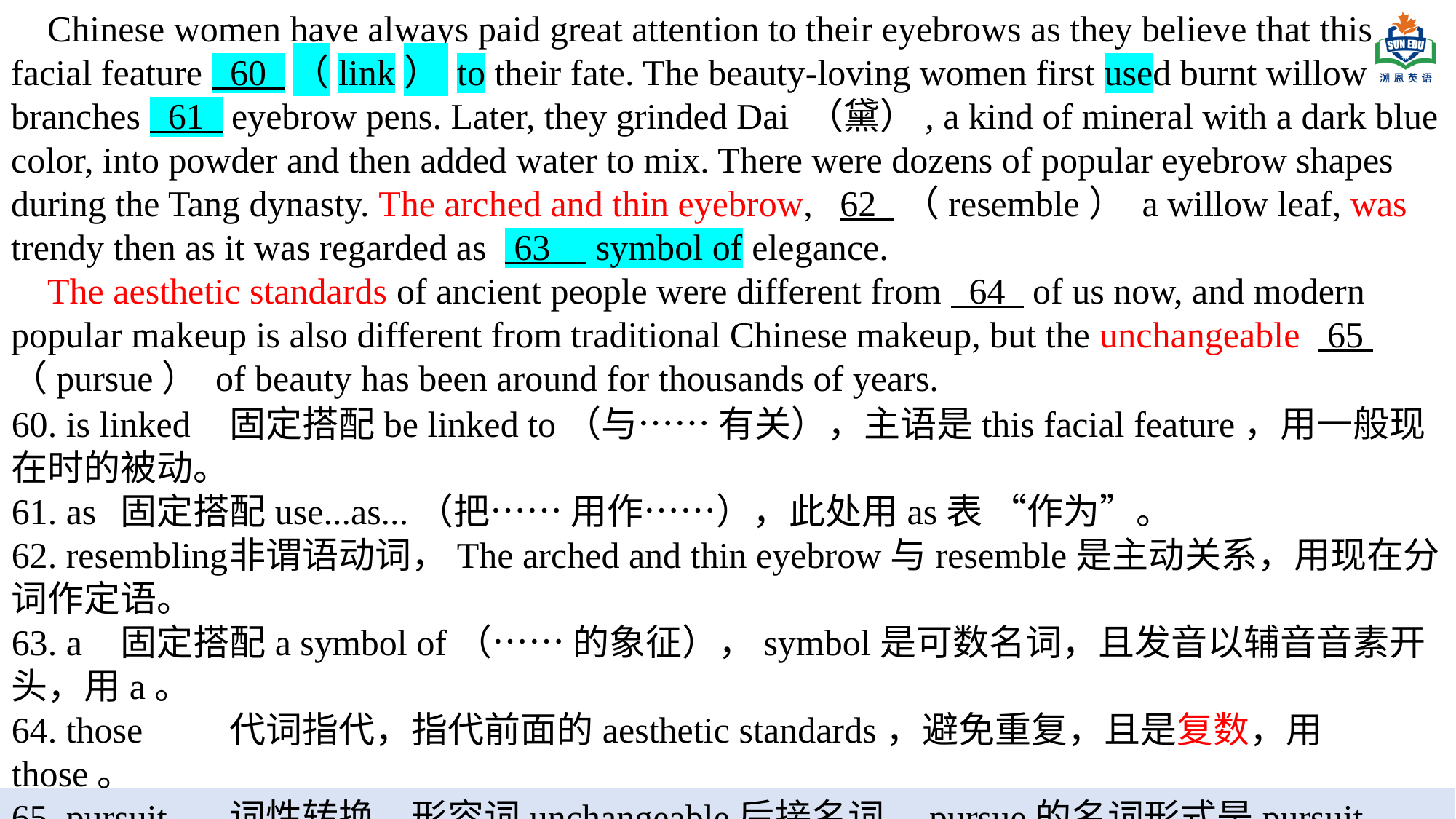

Chinese women have always paid great attention to their eyebrows as they believe that this facial feature   60  （link） to their fate. The beauty-loving women first used burnt willow branches   61   eyebrow pens. Later, they grinded Dai （黛）, a kind of mineral with a dark blue color, into powder and then added water to mix. There were dozens of popular eyebrow shapes during the Tang dynasty. The arched and thin eyebrow,   62  （resemble） a willow leaf, was trendy then as it was regarded as   63     symbol of elegance.
    The aesthetic standards of ancient people were different from   64   of us now, and modern popular makeup is also different from traditional Chinese makeup, but the unchangeable   65  （pursue） of beauty has been around for thousands of years.
TRAVEL
60. is linked	固定搭配be linked to（与…… 有关），主语是this facial feature，用一般现在时的被动。
61. as	固定搭配use...as...（把…… 用作……），此处用as表 “作为”。
62. resembling	非谓语动词，The arched and thin eyebrow与resemble是主动关系，用现在分词作定语。
63. a	固定搭配a symbol of（…… 的象征），symbol是可数名词，且发音以辅音音素开头，用a。
64. those	代词指代，指代前面的aesthetic standards，避免重复，且是复数，用those。
65. pursuit	词性转换，形容词unchangeable后接名词，pursue的名词形式是pursuit。